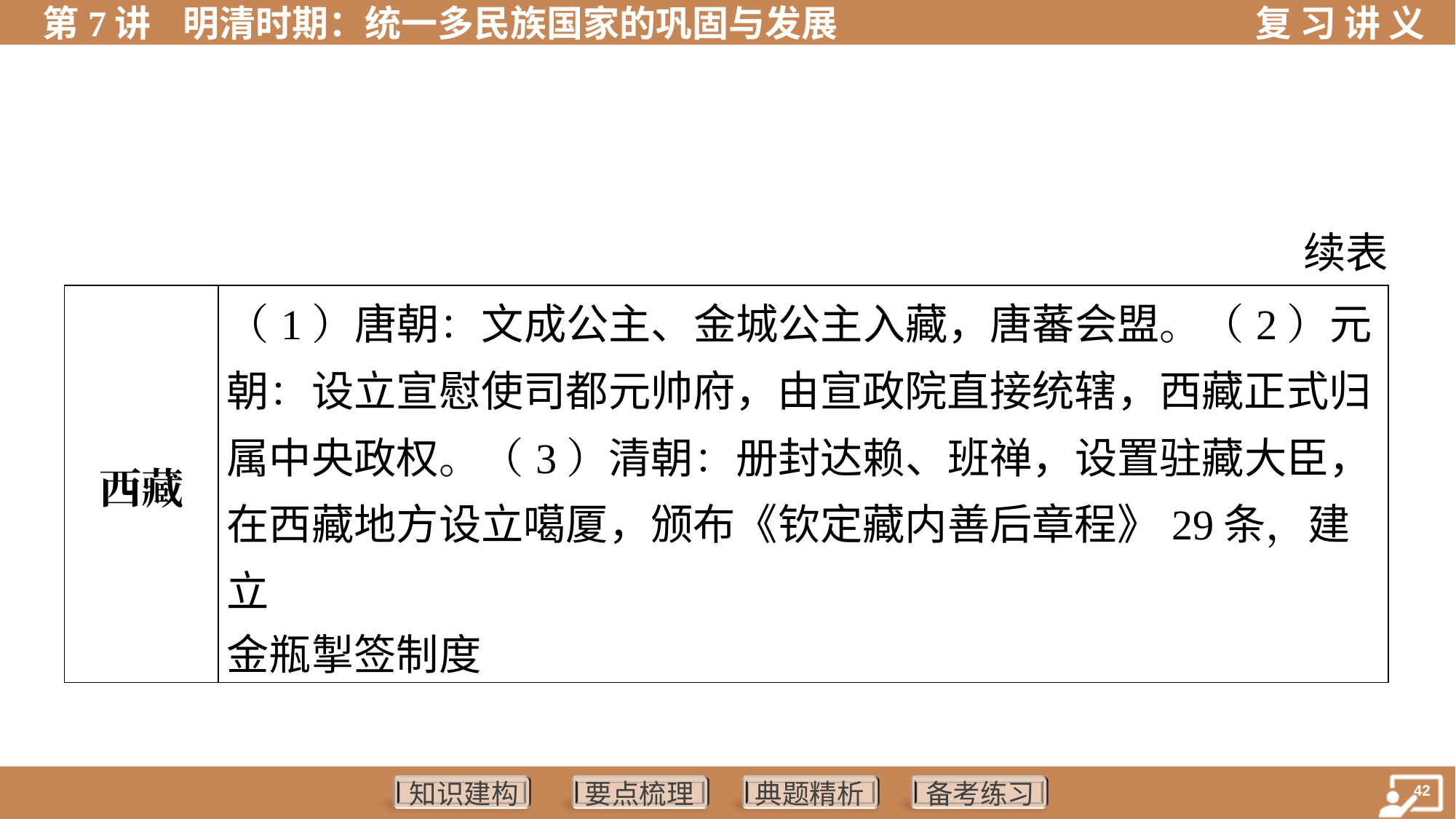

续表
| 西藏 | （1）唐朝：文成公主、金城公主入藏，唐蕃会盟。（2）元 朝：设立宣慰使司都元帅府，由宣政院直接统辖，西藏正式归 属中央政权。（3）清朝：册封达赖、班禅，设置驻藏大臣， 在西藏地方设立噶厦，颁布《钦定藏内善后章程》29条，建立 金瓶掣签制度 |
| --- | --- |